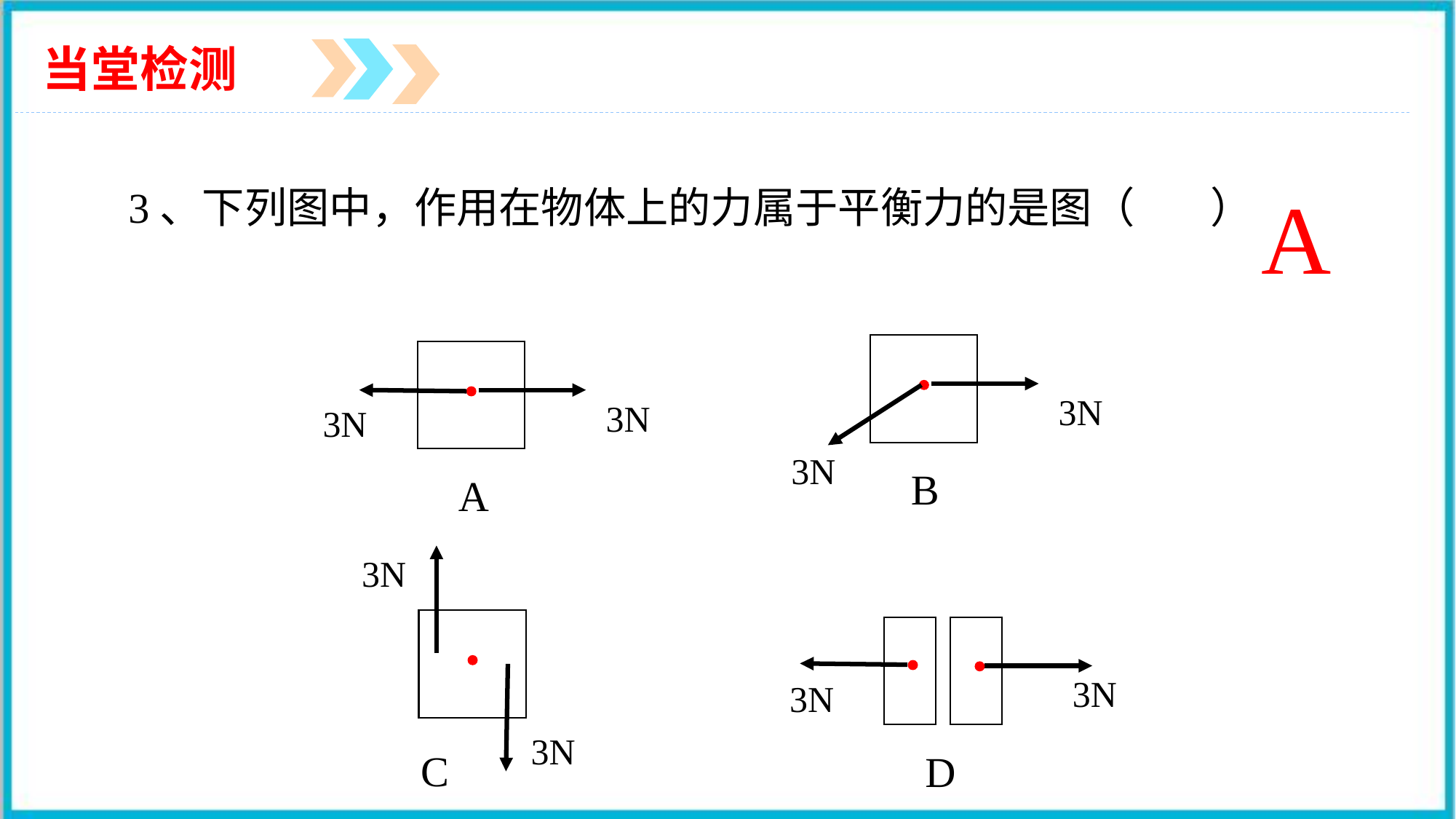

当堂检测

3、下列图中，作用在物体上的力属于平衡力的是图（        ）
A

3N
3N
B

3N
3N
A
3N

3N
C

3N
3N
D